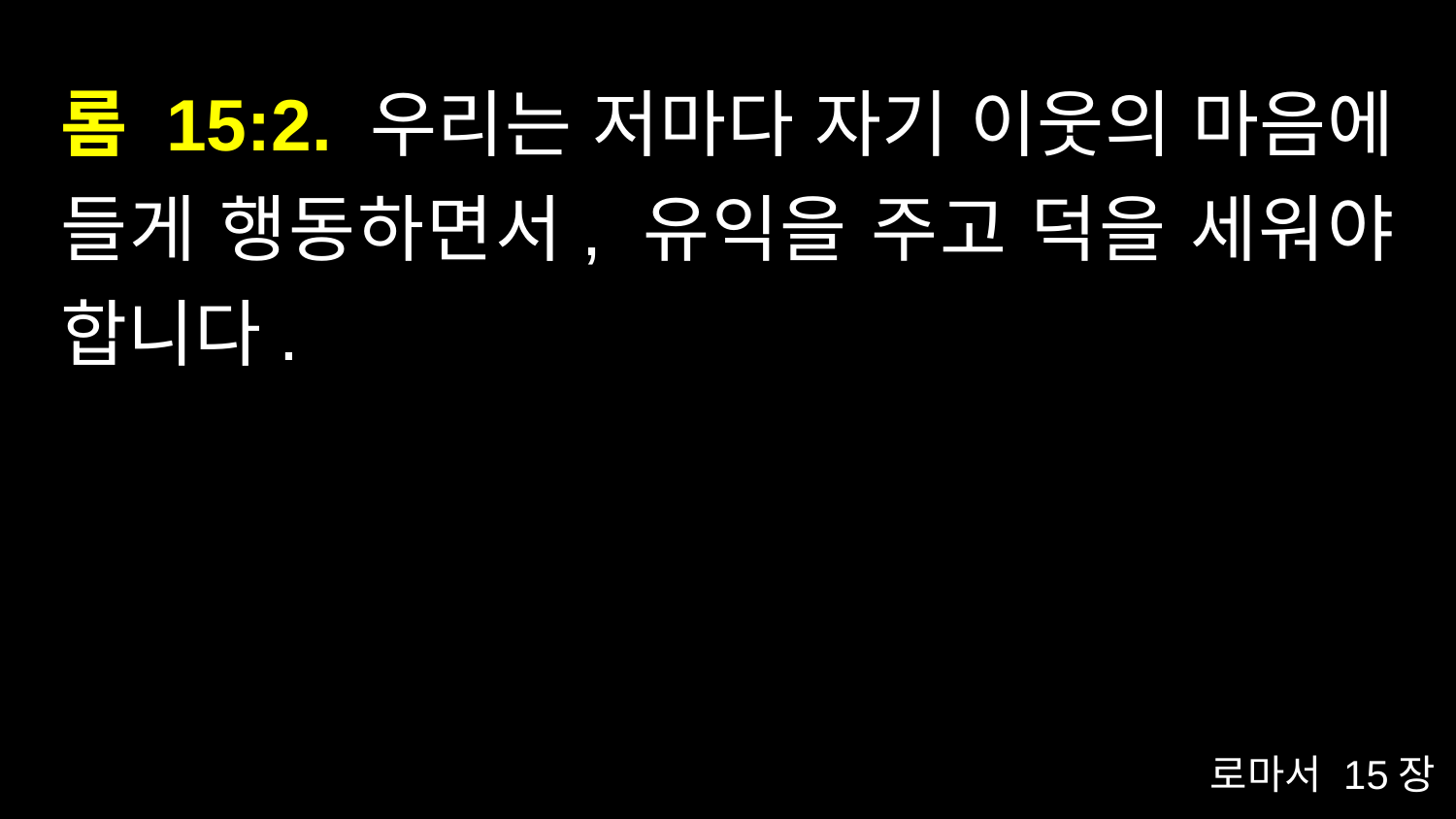

# 롬 15:2. 우리는 저마다 자기 이웃의 마음에 들게 행동하면서, 유익을 주고 덕을 세워야 합니다.
로마서 15장